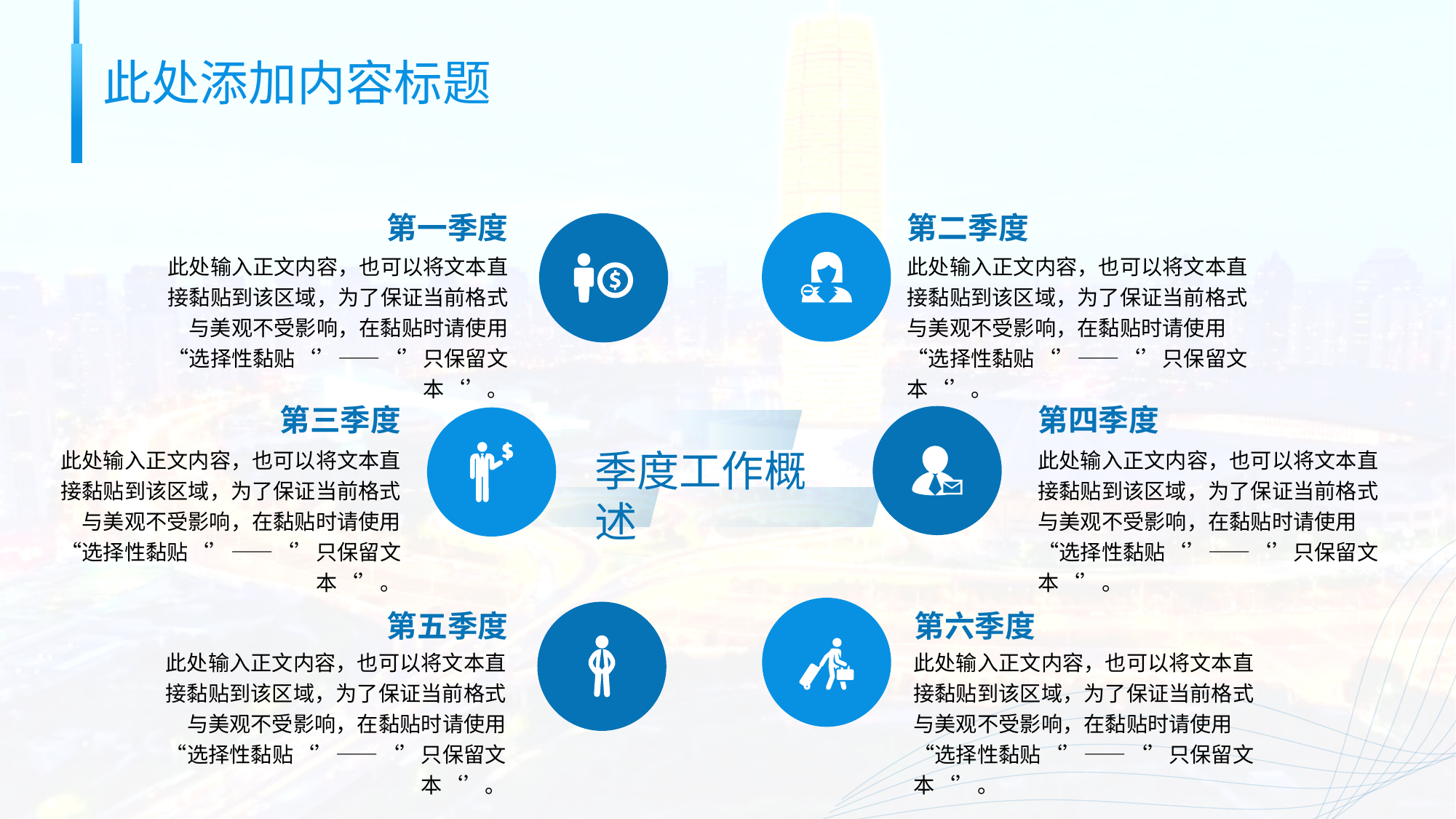

此处添加内容标题

第一季度
第二季度

此处输入正文内容，也可以将文本直接黏贴到该区域，为了保证当前格式与美观不受影响，在黏贴时请使用“选择性黏贴‘’——‘’只保留文本‘’。
此处输入正文内容，也可以将文本直接黏贴到该区域，为了保证当前格式与美观不受影响，在黏贴时请使用“选择性黏贴‘’——‘’只保留文本‘’。

第三季度
第四季度

此处输入正文内容，也可以将文本直接黏贴到该区域，为了保证当前格式与美观不受影响，在黏贴时请使用“选择性黏贴‘’——‘’只保留文本‘’。
此处输入正文内容，也可以将文本直接黏贴到该区域，为了保证当前格式与美观不受影响，在黏贴时请使用“选择性黏贴‘’——‘’只保留文本‘’。
季度工作概述

第五季度
第六季度

此处输入正文内容，也可以将文本直接黏贴到该区域，为了保证当前格式与美观不受影响，在黏贴时请使用“选择性黏贴‘’——‘’只保留文本‘’。
此处输入正文内容，也可以将文本直接黏贴到该区域，为了保证当前格式与美观不受影响，在黏贴时请使用“选择性黏贴‘’——‘’只保留文本‘’。